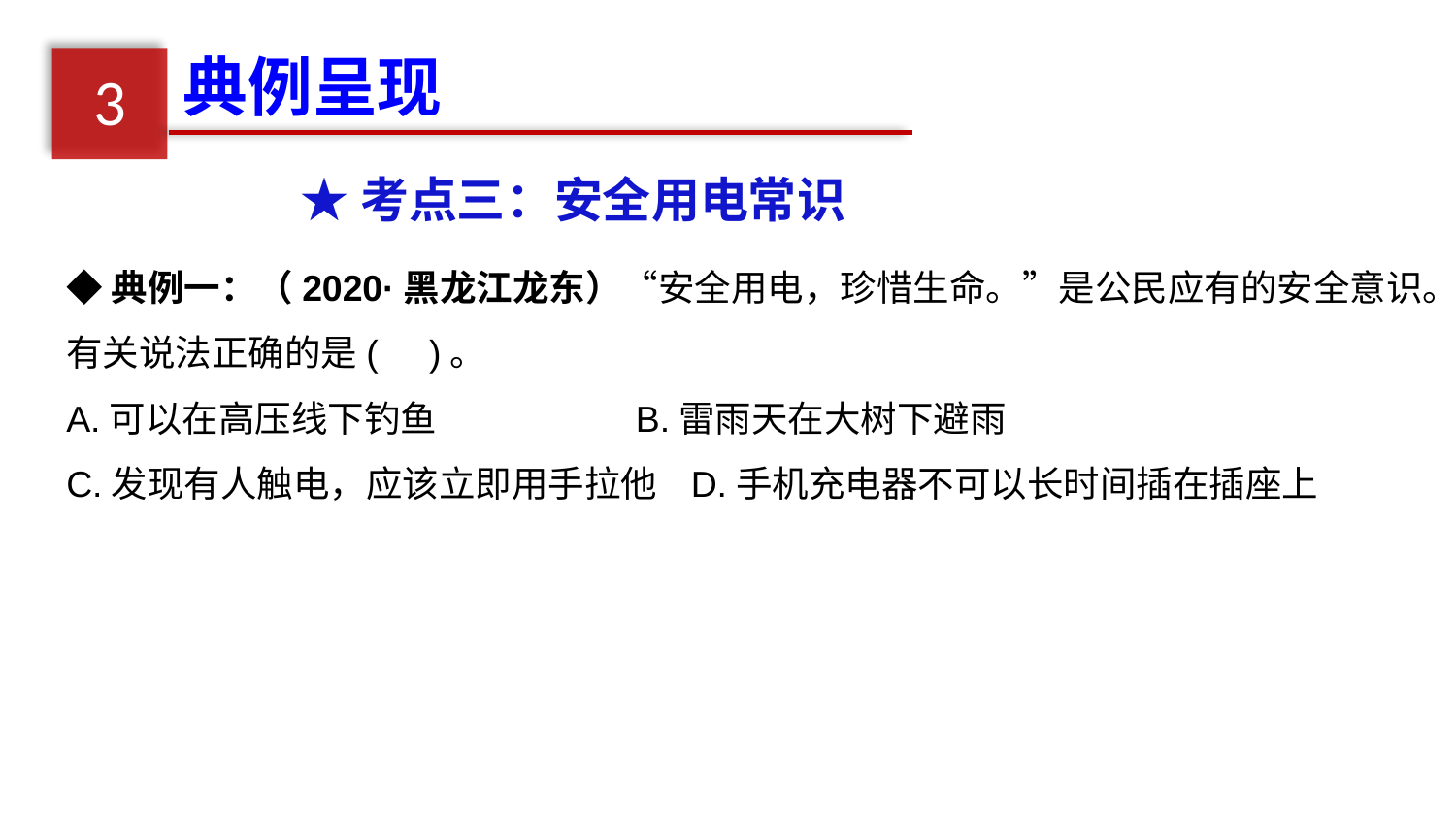

典例呈现

3
★考点三：安全用电常识
◆典例一：（2020·黑龙江龙东）“安全用电，珍惜生命。”是公民应有的安全意识。有关说法正确的是(     )。
A.可以在高压线下钓鱼                       B.雷雨天在大树下避雨
C.发现有人触电，应该立即用手拉他   D.手机充电器不可以长时间插在插座上